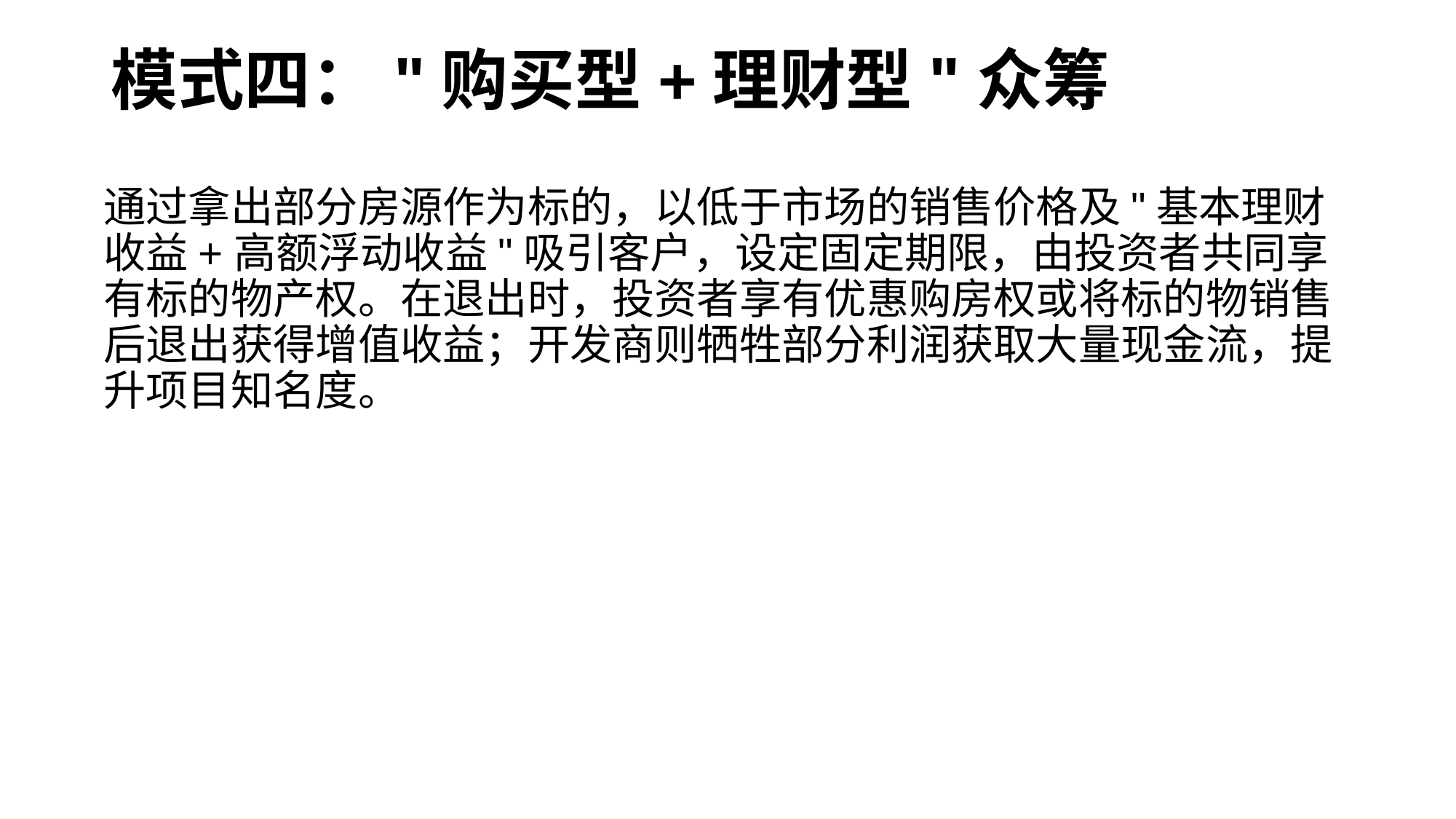

# 模式四："购买型+理财型"众筹
通过拿出部分房源作为标的，以低于市场的销售价格及"基本理财收益+高额浮动收益"吸引客户，设定固定期限，由投资者共同享有标的物产权。在退出时，投资者享有优惠购房权或将标的物销售后退出获得增值收益；开发商则牺牲部分利润获取大量现金流，提升项目知名度。